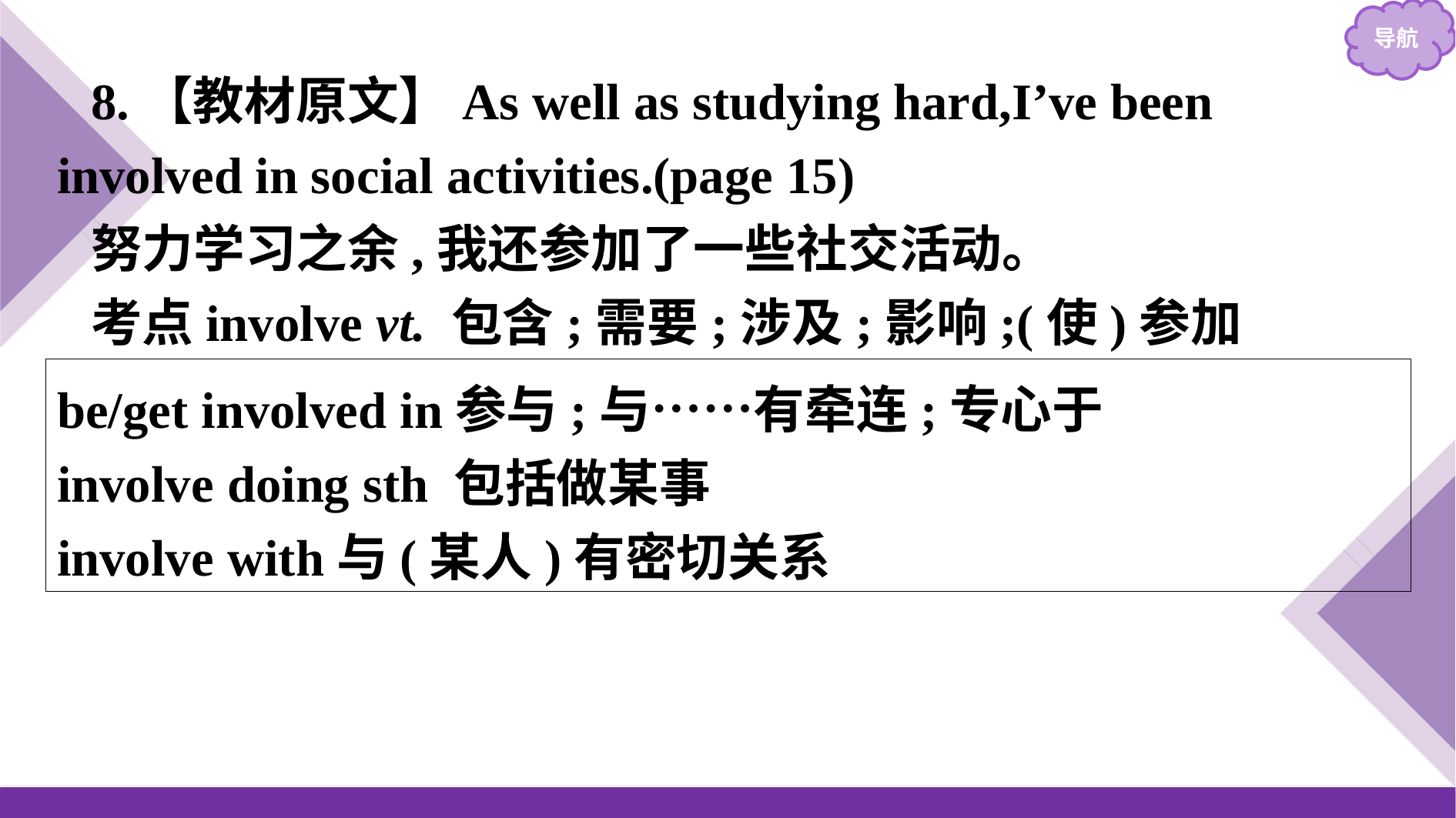

8.【教材原文】As well as studying hard,I’ve been involved in social activities.(page 15)
努力学习之余,我还参加了一些社交活动。
考点involve vt. 包含;需要;涉及;影响;(使)参加
be/get involved in参与;与……有牵连;专心于
involve doing sth 包括做某事
involve with与(某人)有密切关系